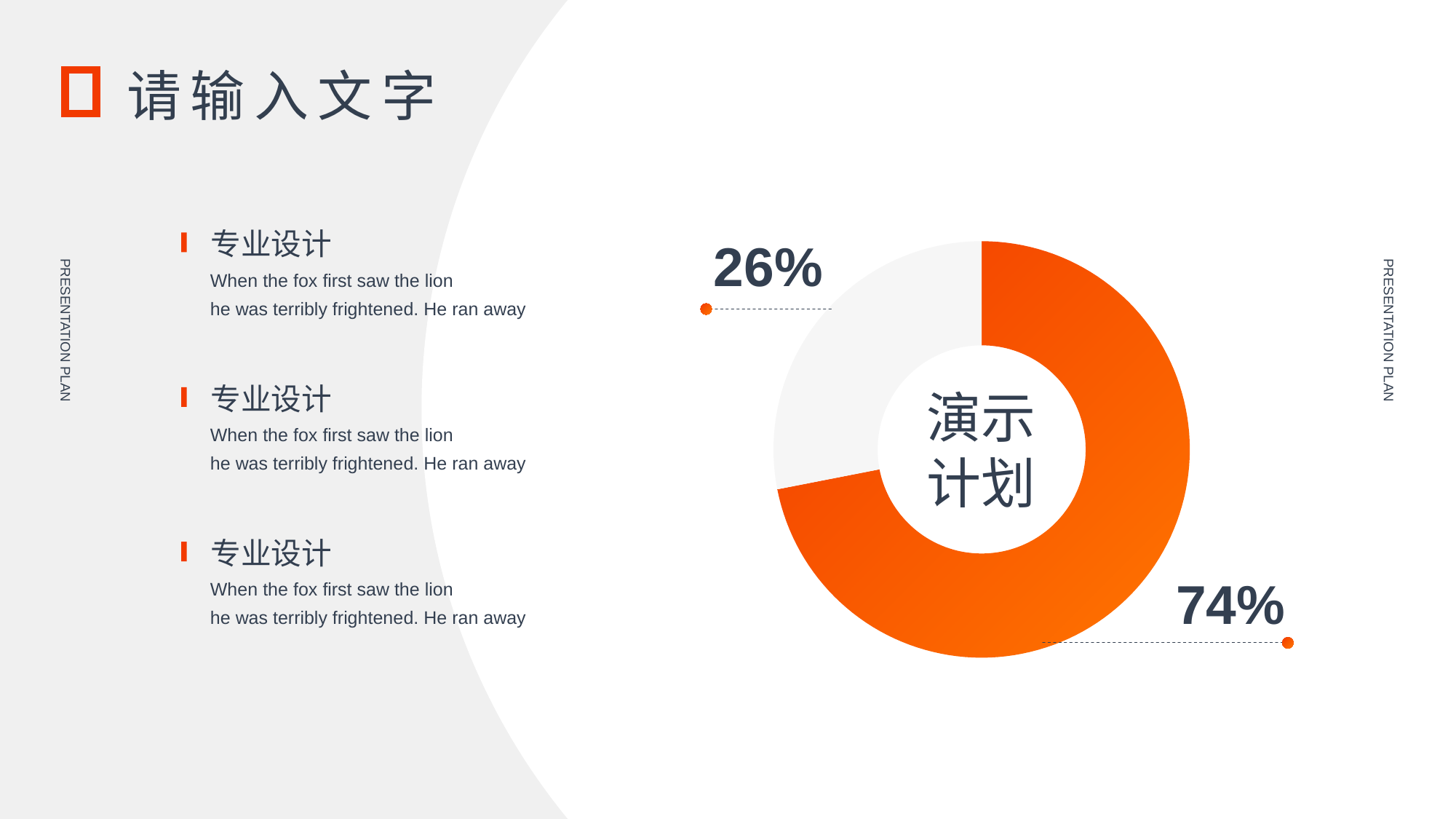

请输入文字

专业设计
When the fox first saw the lion he was terribly frightened. He ran away

26%

### Chart

| Category | 销售额 |
|---|---|
| 第一季度 | 8.2 |
| 第二季度 | 3.2 |
PRESENTATION PLAN
PRESENTATION PLAN

专业设计
When the fox first saw the lion he was terribly frightened. He ran away

演示
计划
专业设计
When the fox first saw the lion he was terribly frightened. He ran away

74%